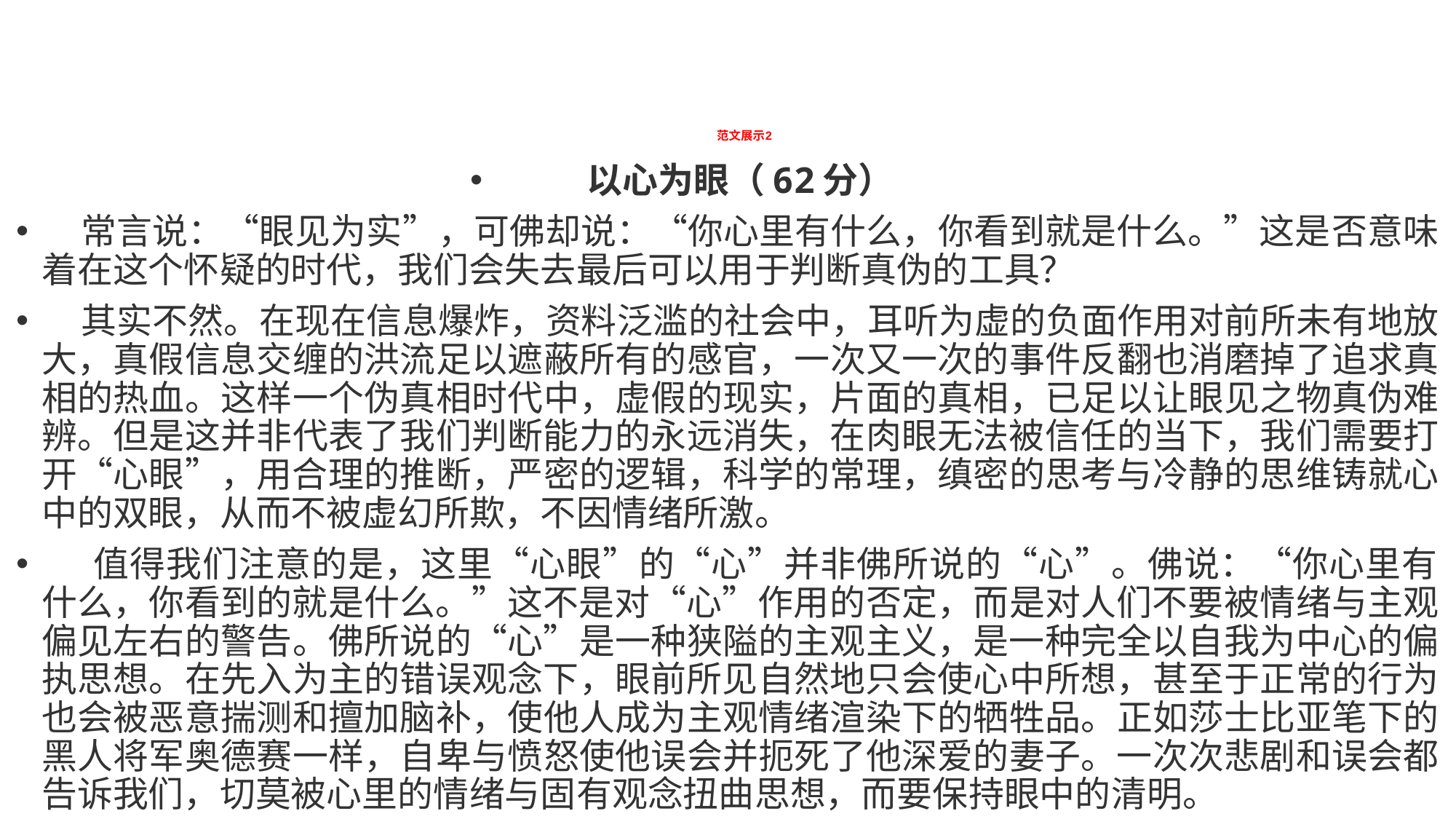

# 范文展示2
以心为眼（62分）
    常言说：“眼见为实”，可佛却说：“你心里有什么，你看到就是什么。”这是否意味着在这个怀疑的时代，我们会失去最后可以用于判断真伪的工具？
    其实不然。在现在信息爆炸，资料泛滥的社会中，耳听为虚的负面作用对前所未有地放大，真假信息交缠的洪流足以遮蔽所有的感官，一次又一次的事件反翻也消磨掉了追求真相的热血。这样一个伪真相时代中，虚假的现实，片面的真相，已足以让眼见之物真伪难辨。但是这并非代表了我们判断能力的永远消失，在肉眼无法被信任的当下，我们需要打开“心眼”，用合理的推断，严密的逻辑，科学的常理，缜密的思考与冷静的思维铸就心中的双眼，从而不被虚幻所欺，不因情绪所激。
     值得我们注意的是，这里“心眼”的“心”并非佛所说的“心”。佛说：“你心里有什么，你看到的就是什么。”这不是对“心”作用的否定，而是对人们不要被情绪与主观偏见左右的警告。佛所说的“心”是一种狭隘的主观主义，是一种完全以自我为中心的偏执思想。在先入为主的错误观念下，眼前所见自然地只会使心中所想，甚至于正常的行为也会被恶意揣测和擅加脑补，使他人成为主观情绪渲染下的牺牲品。正如莎士比亚笔下的黑人将军奥德赛一样，自卑与愤怒使他误会并扼死了他深爱的妻子。一次次悲剧和误会都告诉我们，切莫被心里的情绪与固有观念扭曲思想，而要保持眼中的清明。